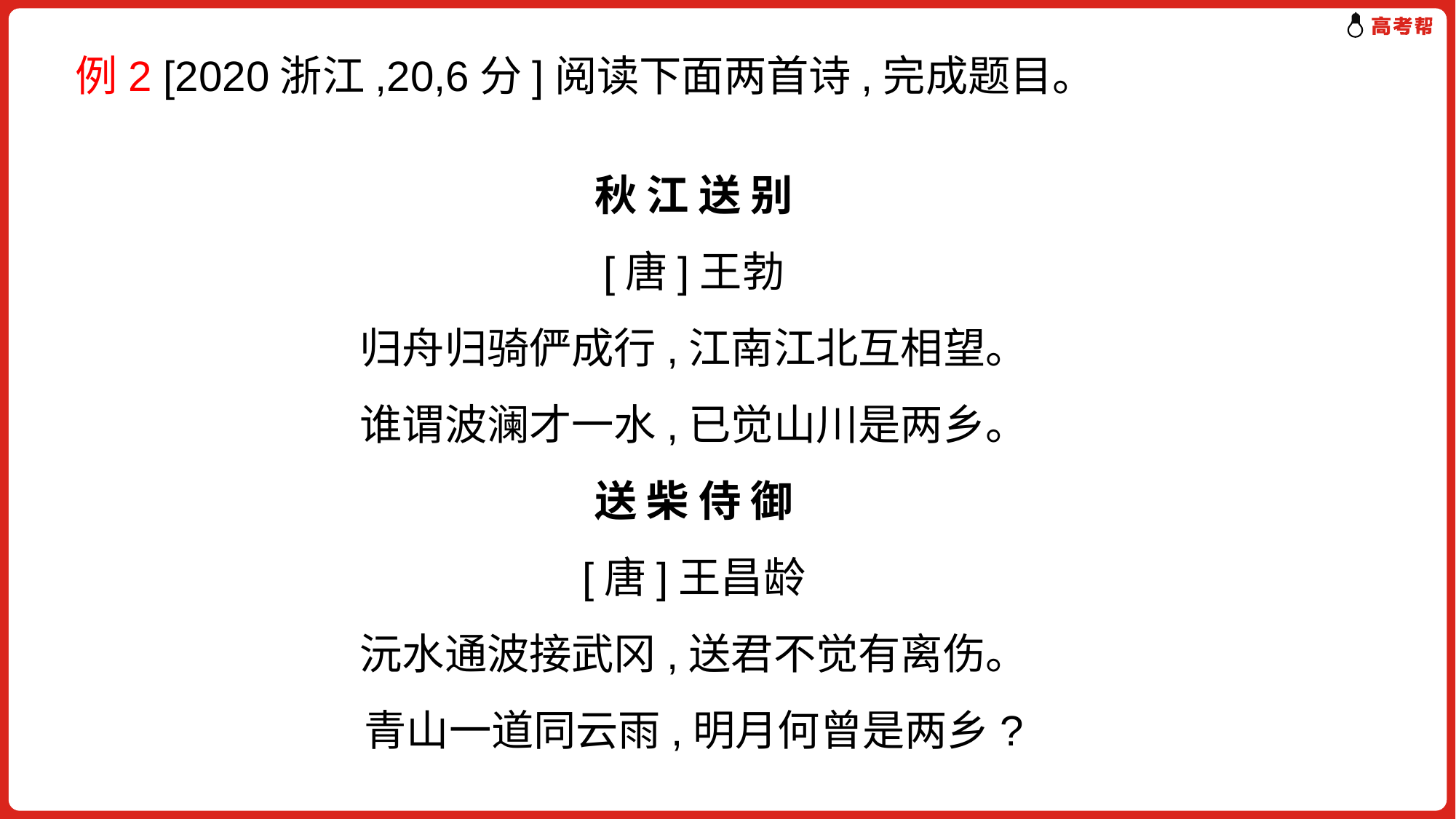

例2 [2020浙江,20,6分]阅读下面两首诗,完成题目。
秋 江 送 别
[唐]王勃
归舟归骑俨成行,江南江北互相望。
谁谓波澜才一水,已觉山川是两乡。
送 柴 侍 御
[唐]王昌龄
沅水通波接武冈,送君不觉有离伤。
青山一道同云雨,明月何曾是两乡?